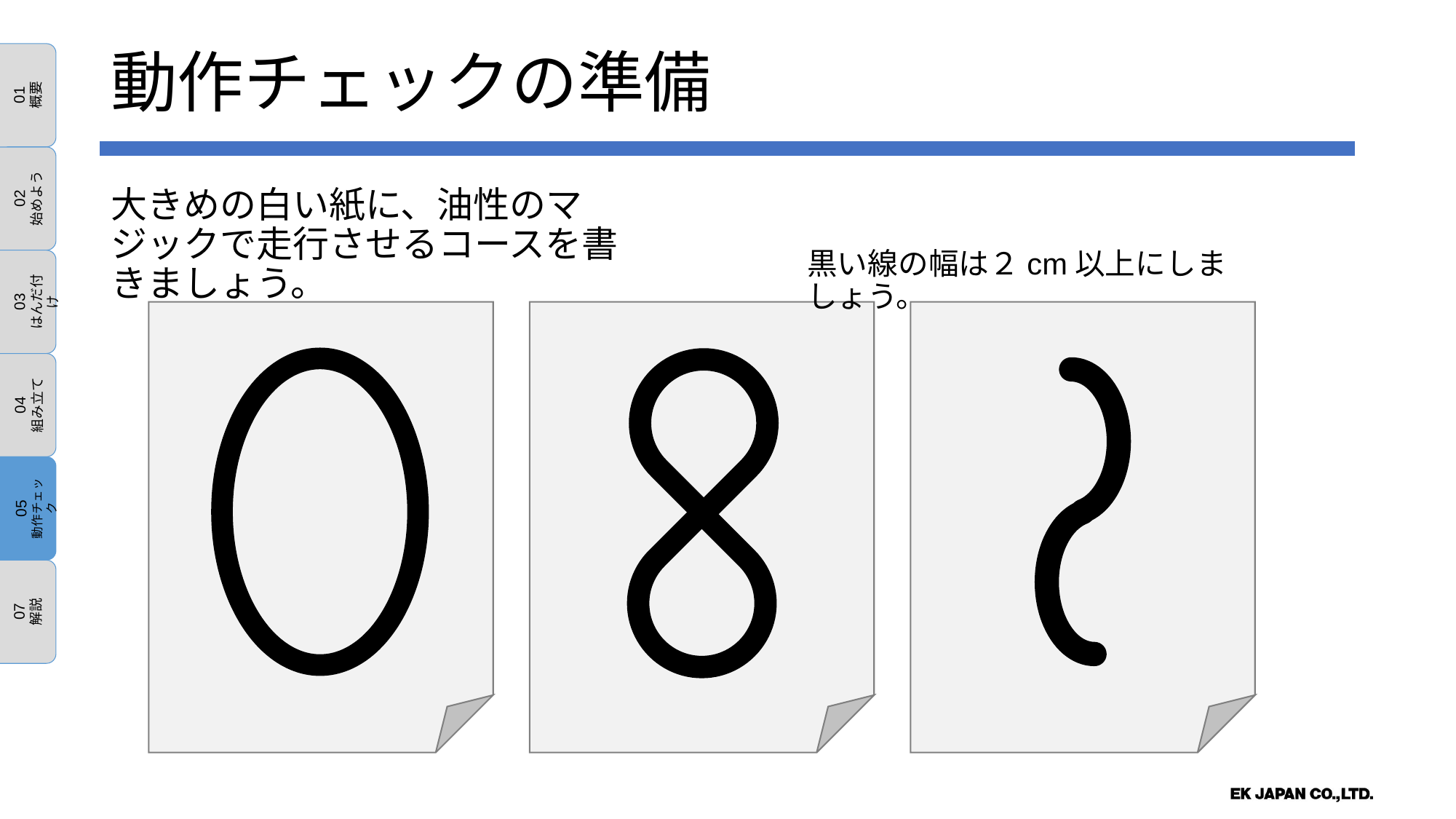

01
概要

02
始めよう

03
はんだ付け

04
組み立て

05
動作チェック

07
解説
動作チェックの準備
大きめの白い紙に、油性のマジックで走行させるコースを書きましょう。
黒い線の幅は２cm以上にしましょう。